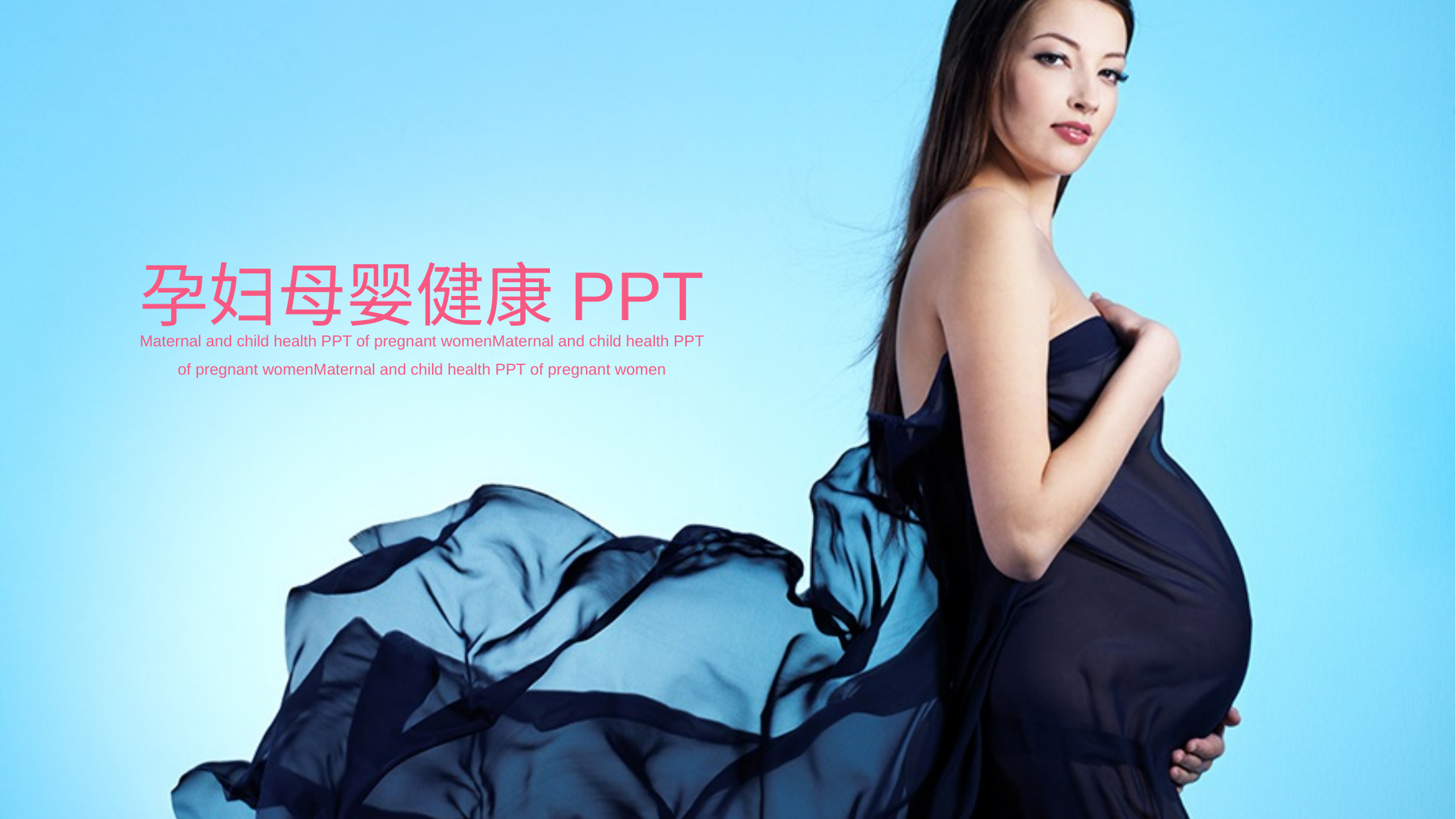

孕妇母婴健康PPT
Maternal and child health PPT of pregnant womenMaternal and child health PPT of pregnant womenMaternal and child health PPT of pregnant women